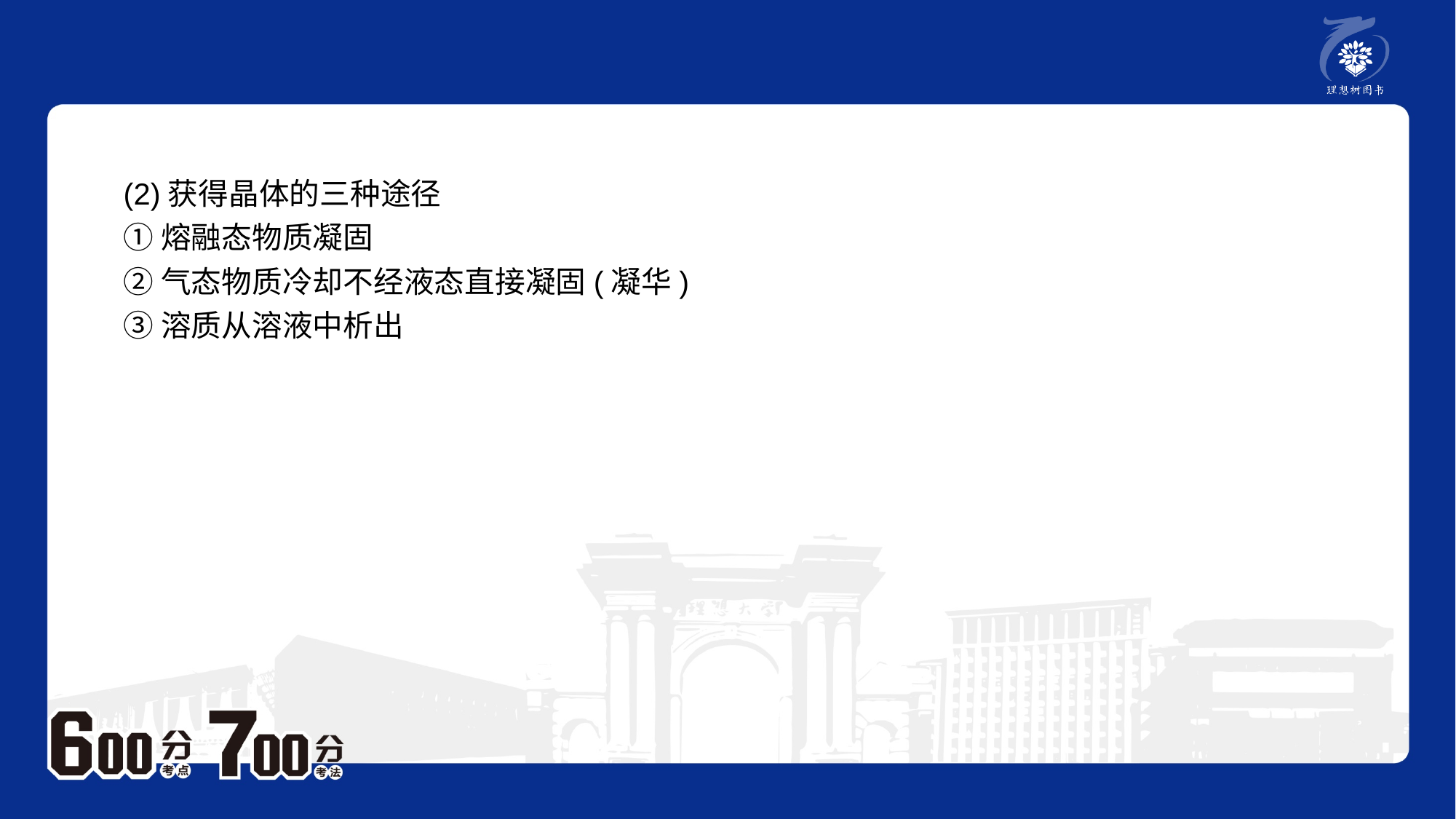

(2)获得晶体的三种途径
①熔融态物质凝固
②气态物质冷却不经液态直接凝固(凝华)
③溶质从溶液中析出